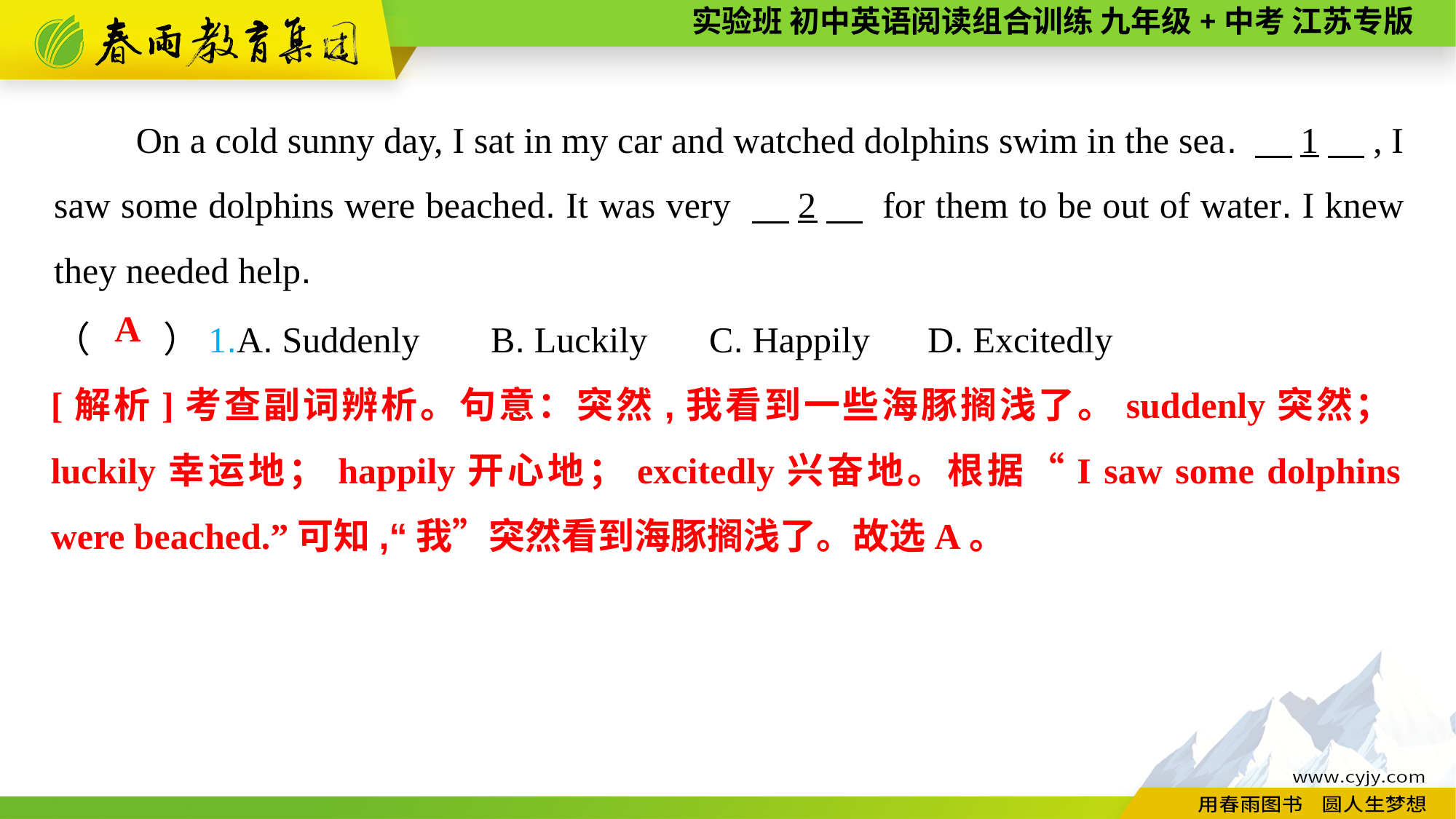

On a cold sunny day, I sat in my car and watched dolphins swim in the sea. 　1　, I saw some dolphins were beached. It was very 　2　 for them to be out of water. I knew they needed help.
（　　）1.A. Suddenly	B. Luckily	C. Happily	D. Excitedly
A
[解析]考查副词辨析。句意：突然,我看到一些海豚搁浅了。suddenly突然；luckily幸运地；happily开心地；excitedly兴奋地。根据“I saw some dolphins were beached.”可知,“我”突然看到海豚搁浅了。故选A。